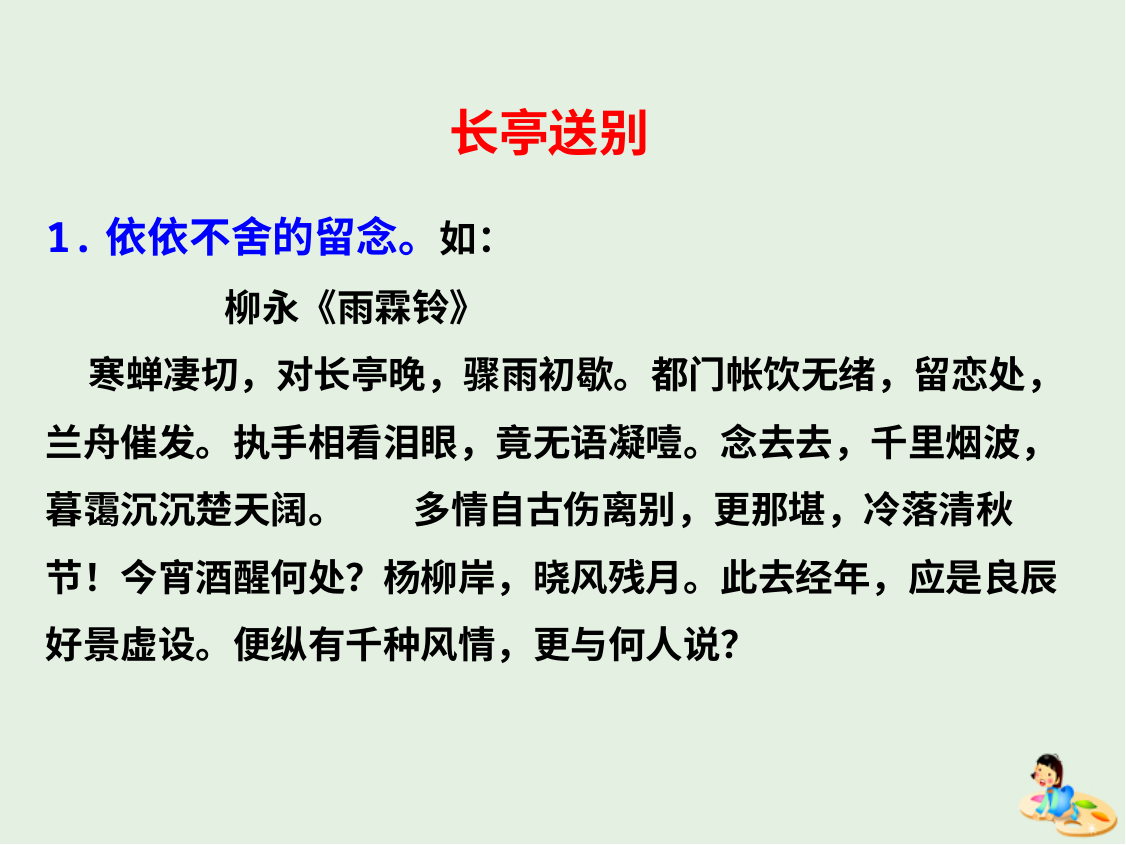

长亭送别
1.依依不舍的留念。如：
                    柳永《雨霖铃》
    寒蝉凄切，对长亭晚，骤雨初歇。都门帐饮无绪，留恋处，兰舟催发。执手相看泪眼，竟无语凝噎。念去去，千里烟波，暮霭沉沉楚天阔。        多情自古伤离别，更那堪，冷落清秋节！今宵酒醒何处？杨柳岸，晓风残月。此去经年，应是良辰好景虚设。便纵有千种风情，更与何人说？